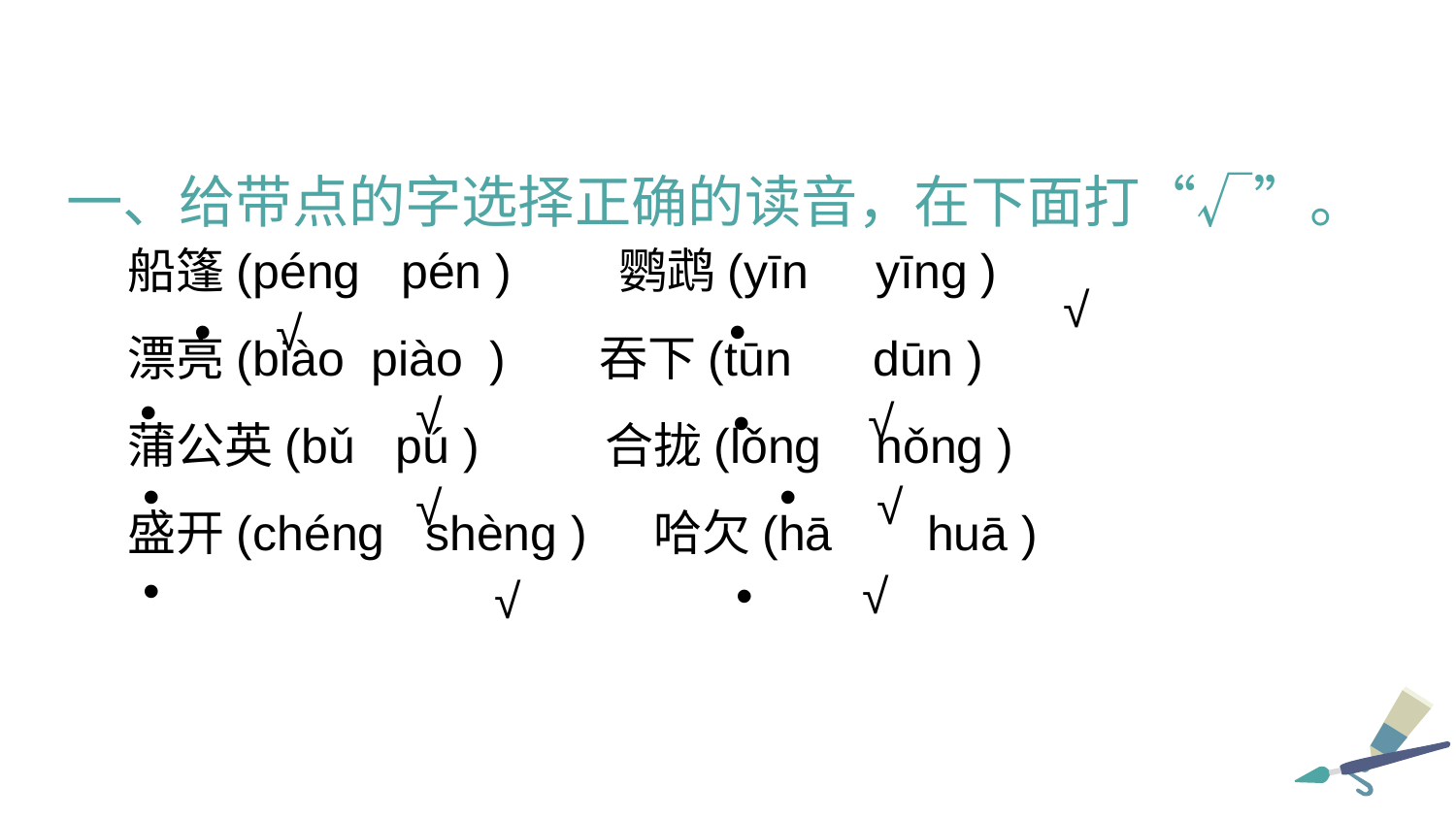

船篷(péng   pén )       鹦鹉(yīn     yīng )
漂亮(biào  piào  )      吞下(tūn      dūn )
蒲公英(bǔ   pú )　      合拢(lǒng    nǒng )
盛开(chéng   shèng )    哈欠(hā       huā )
一、给带点的字选择正确的读音，在下面打“√”。
√
•
•
√
•
√
•
√
•
•
√
√
•
•
√
√